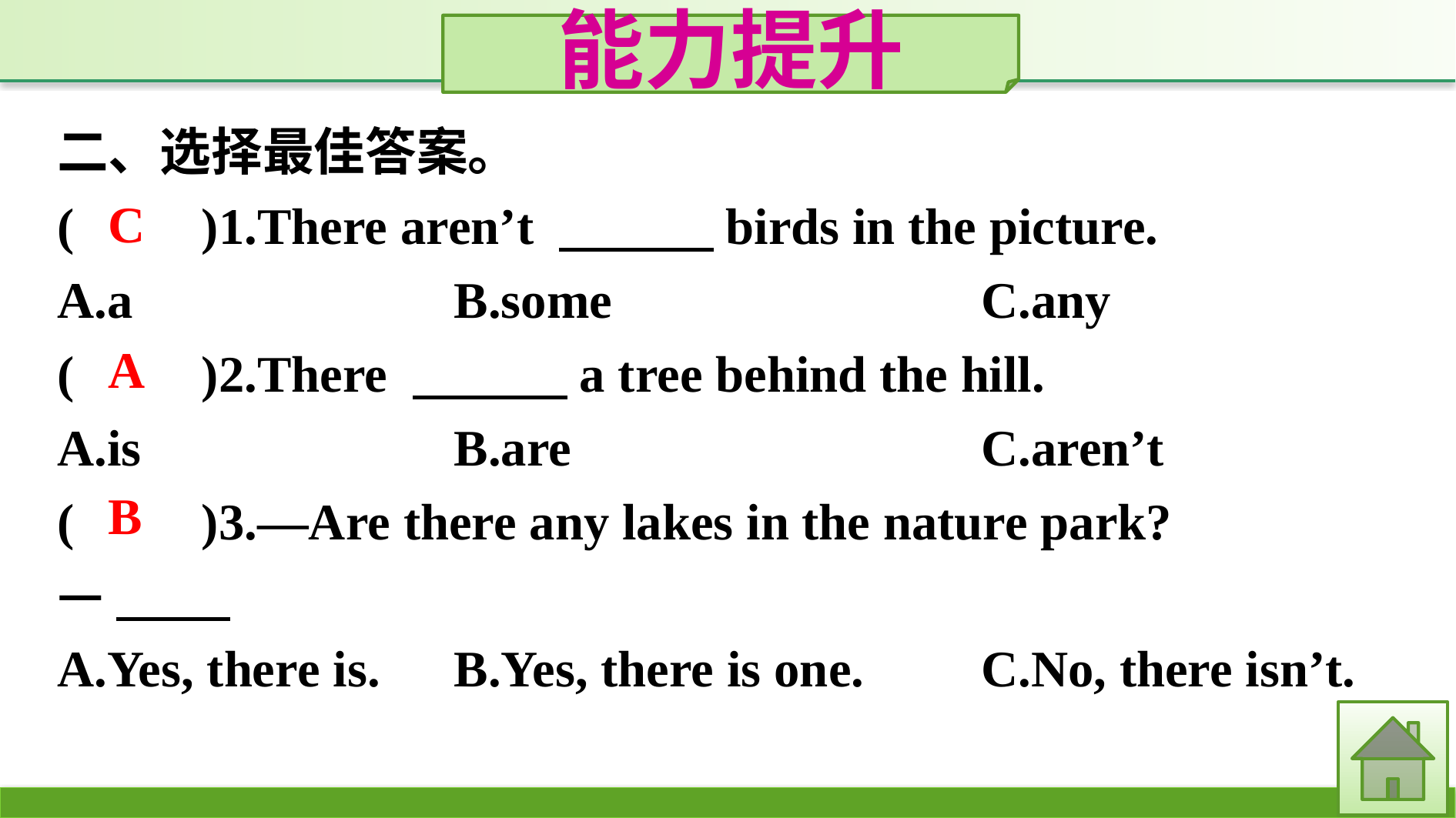

能力提升
二、选择最佳答案。
(　　)1.There aren’t 　　　birds in the picture.
A.a			B.some				C.any
(　　)2.There 　　　a tree behind the hill.
A.is			B.are					C.aren’t
(　　)3.—Are there any lakes in the nature park?
—
A.Yes, there is.	B.Yes, there is one.		C.No, there isn’t.
C
A
B